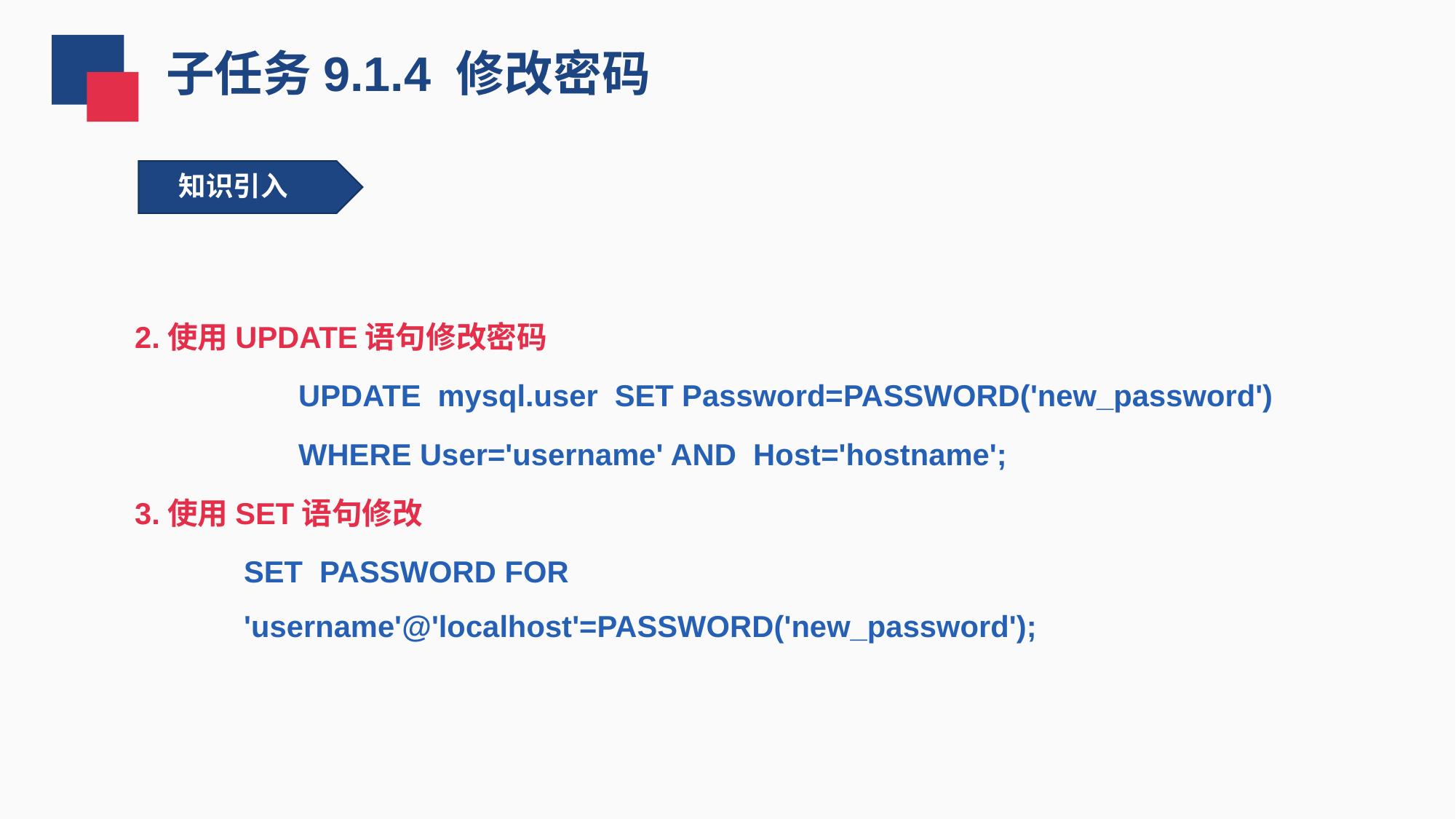

子任务9.1.4 修改密码

知识引入
2.使用UPDATE语句修改密码
UPDATE  mysql.user  SET Password=PASSWORD('new_password')
WHERE User='username' AND  Host='hostname';
3.使用SET语句修改
SET  PASSWORD FOR  'username'@'localhost'=PASSWORD('new_password');